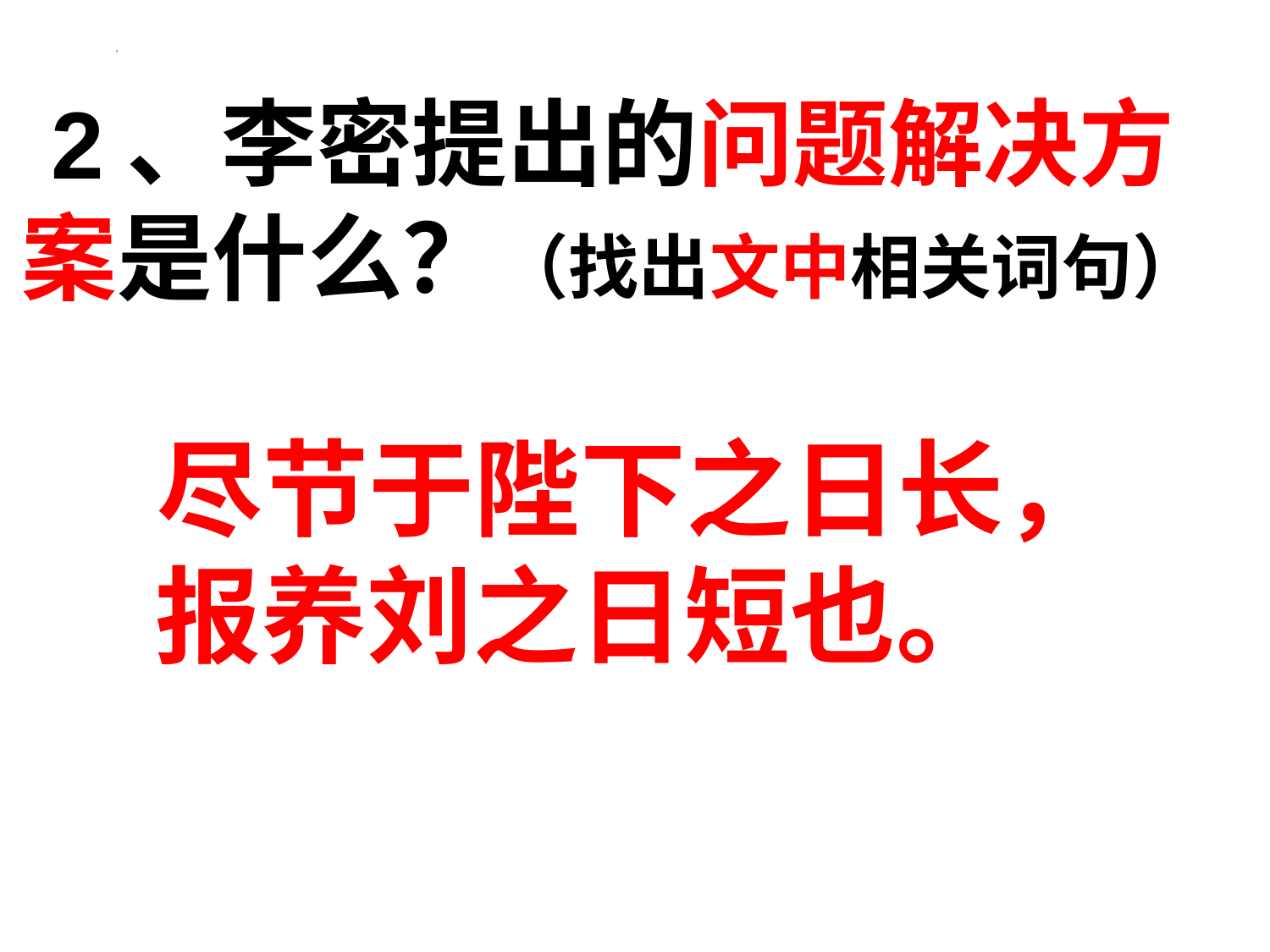

2、李密提出的问题解决方案是什么？（找出文中相关词句）
 尽节于陛下之日长，报养刘之日短也。